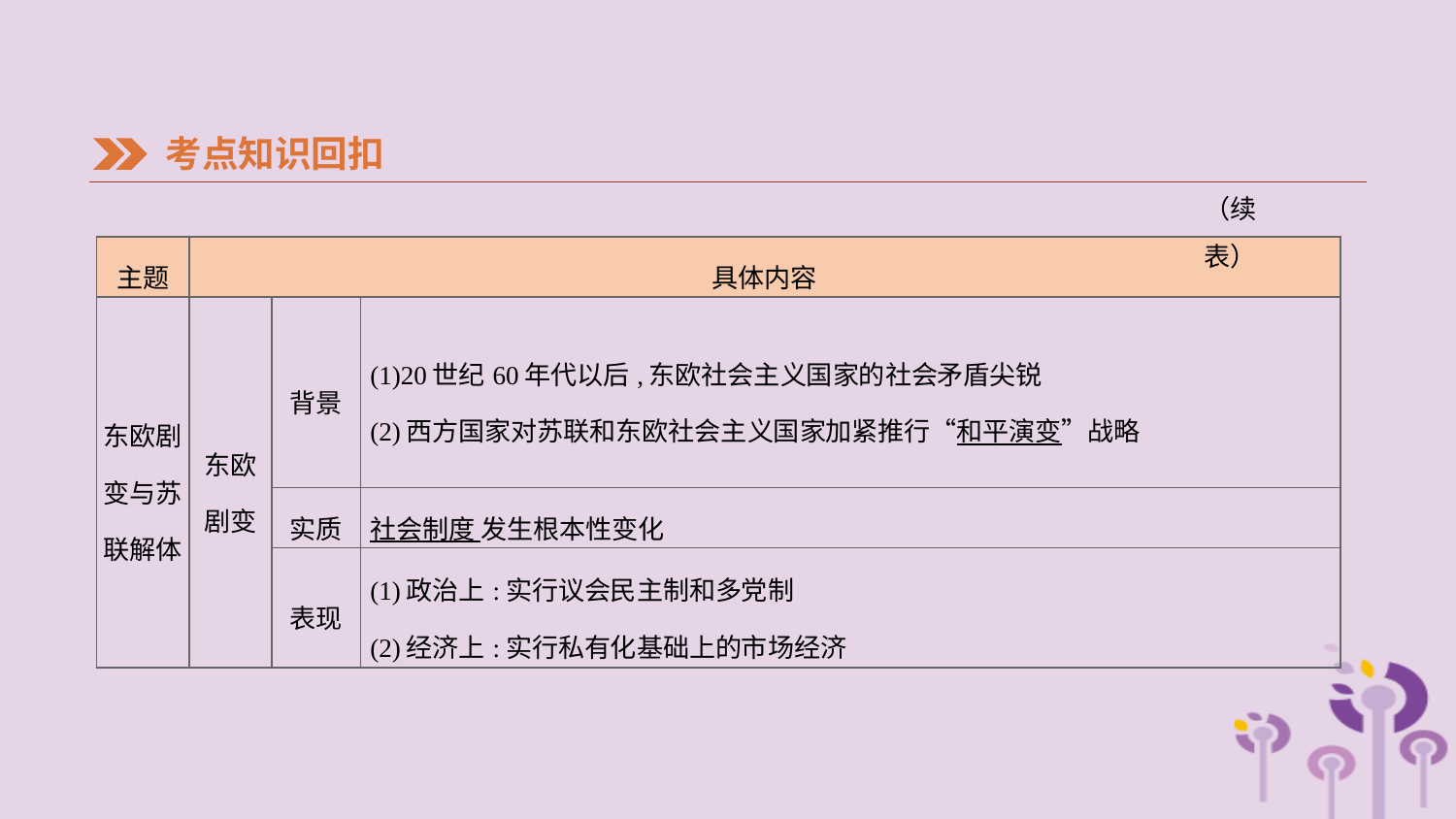

考点知识回扣

（续表）
| 主题 | 具体内容 |  |  |
| --- | --- | --- | --- |
| 东欧剧 变与苏 联解体 | 东欧 剧变 | 背景 | (1)20世纪60年代以后,东欧社会主义国家的社会矛盾尖锐 (2)西方国家对苏联和东欧社会主义国家加紧推行“和平演变”战略 |
|  |  | 实质 | 社会制度 发生根本性变化 |
|  |  | 表现 | (1)政治上:实行议会民主制和多党制 (2)经济上:实行私有化基础上的市场经济 |